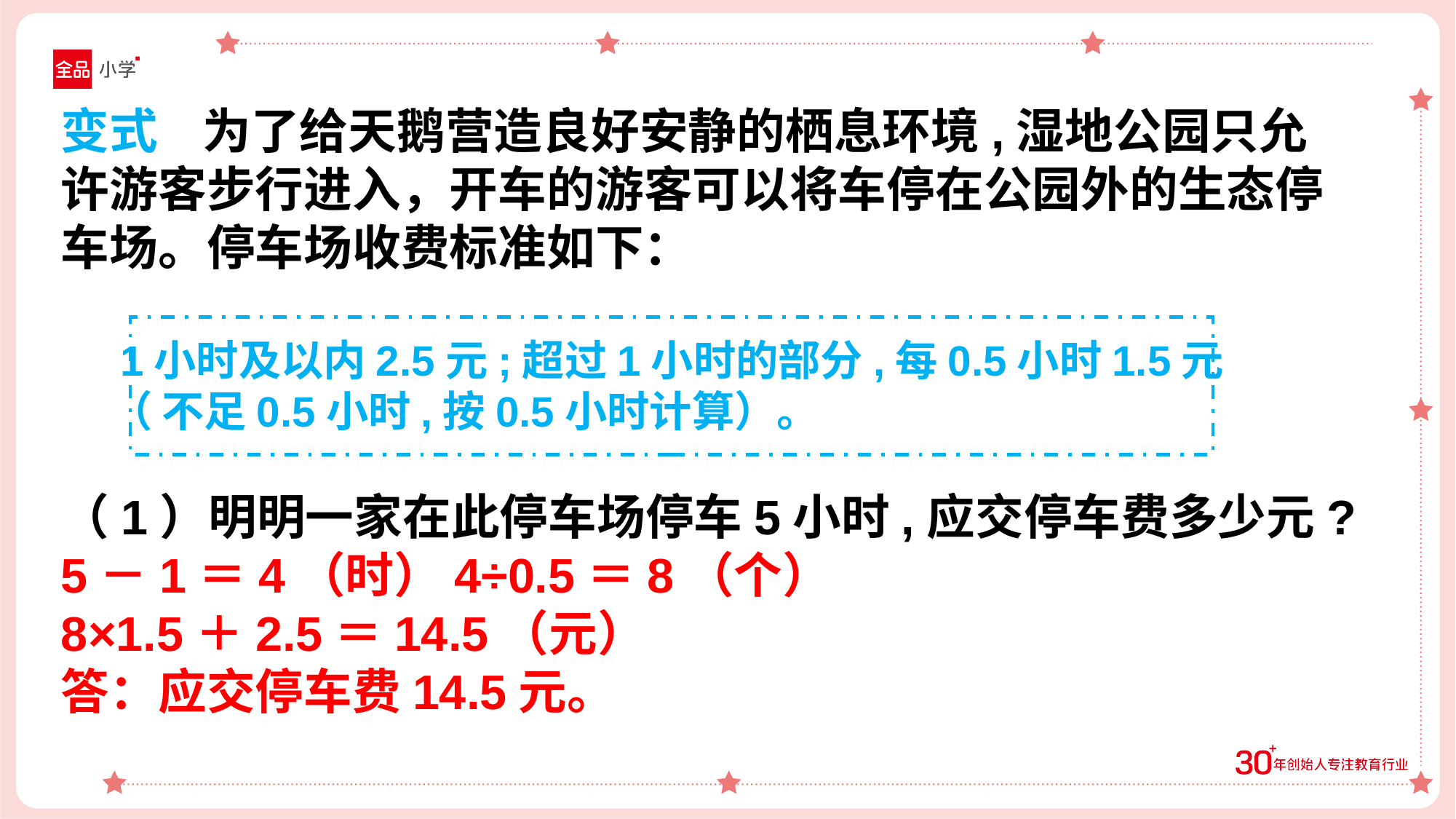

变式    为了给天鹅营造良好安静的栖息环境,湿地公园只允许游客步行进入，开车的游客可以将车停在公园外的生态停车场。停车场收费标准如下：

     1小时及以内2.5元;超过1小时的部分,每0.5小时1.5元
    （ 不足0.5小时,按0.5小时计算）。

（1）明明一家在此停车场停车5小时,应交停车费多少元?
5－1＝4（时）4÷0.5＝8（个）
8×1.5＋2.5＝14.5（元）
答：应交停车费14.5元。